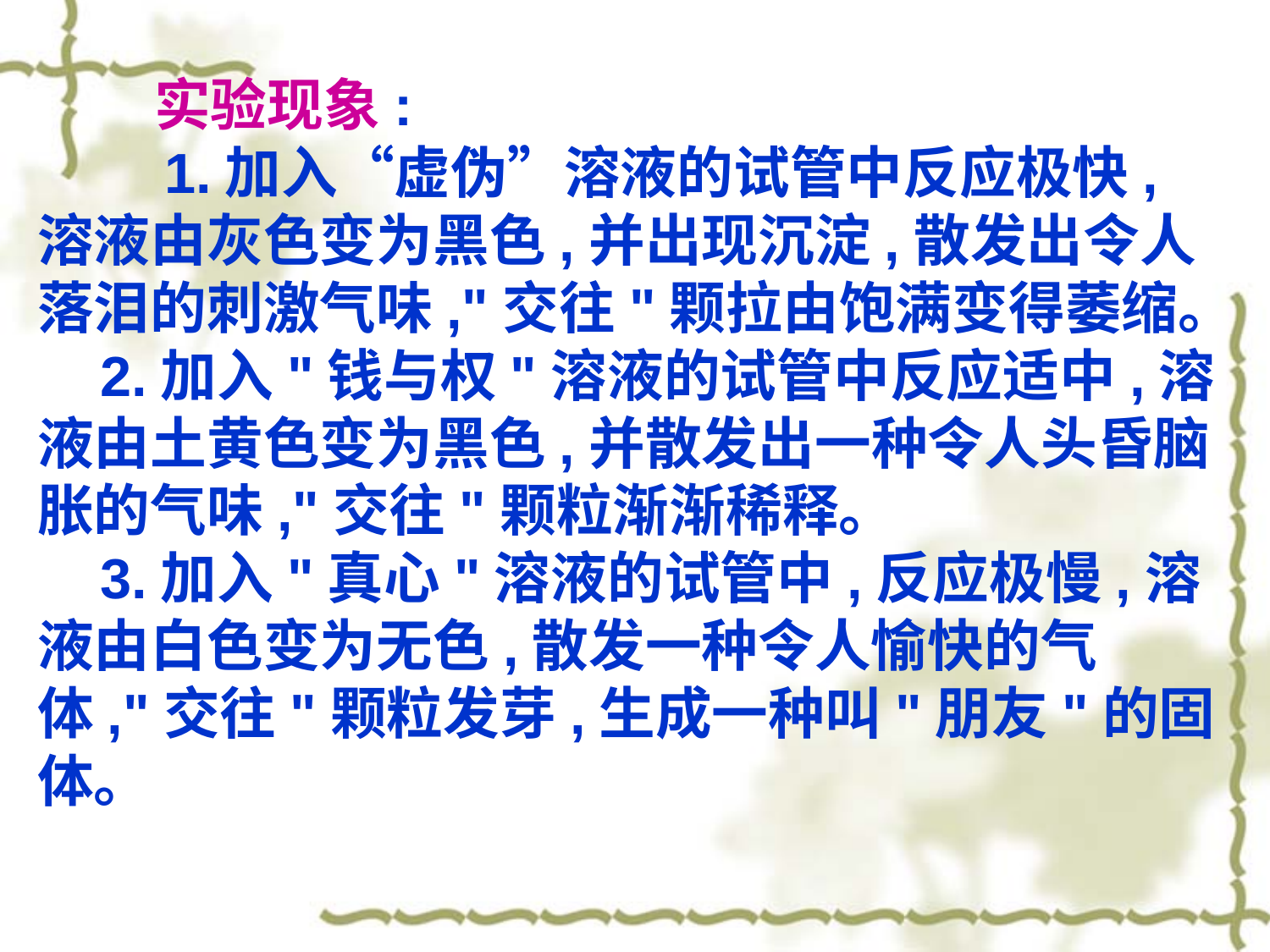

实验现象:
	1.加入“虚伪”溶液的试管中反应极快,溶液由灰色变为黑色,并出现沉淀,散发出令人落泪的刺激气味,"交往"颗拉由饱满变得萎缩。
    2.加入"钱与权"溶液的试管中反应适中,溶液由土黄色变为黑色,并散发出一种令人头昏脑胀的气味,"交往"颗粒渐渐稀释。
    3.加入"真心"溶液的试管中,反应极慢,溶液由白色变为无色,散发一种令人愉快的气体,"交往"颗粒发芽,生成一种叫"朋友"的固体。
144